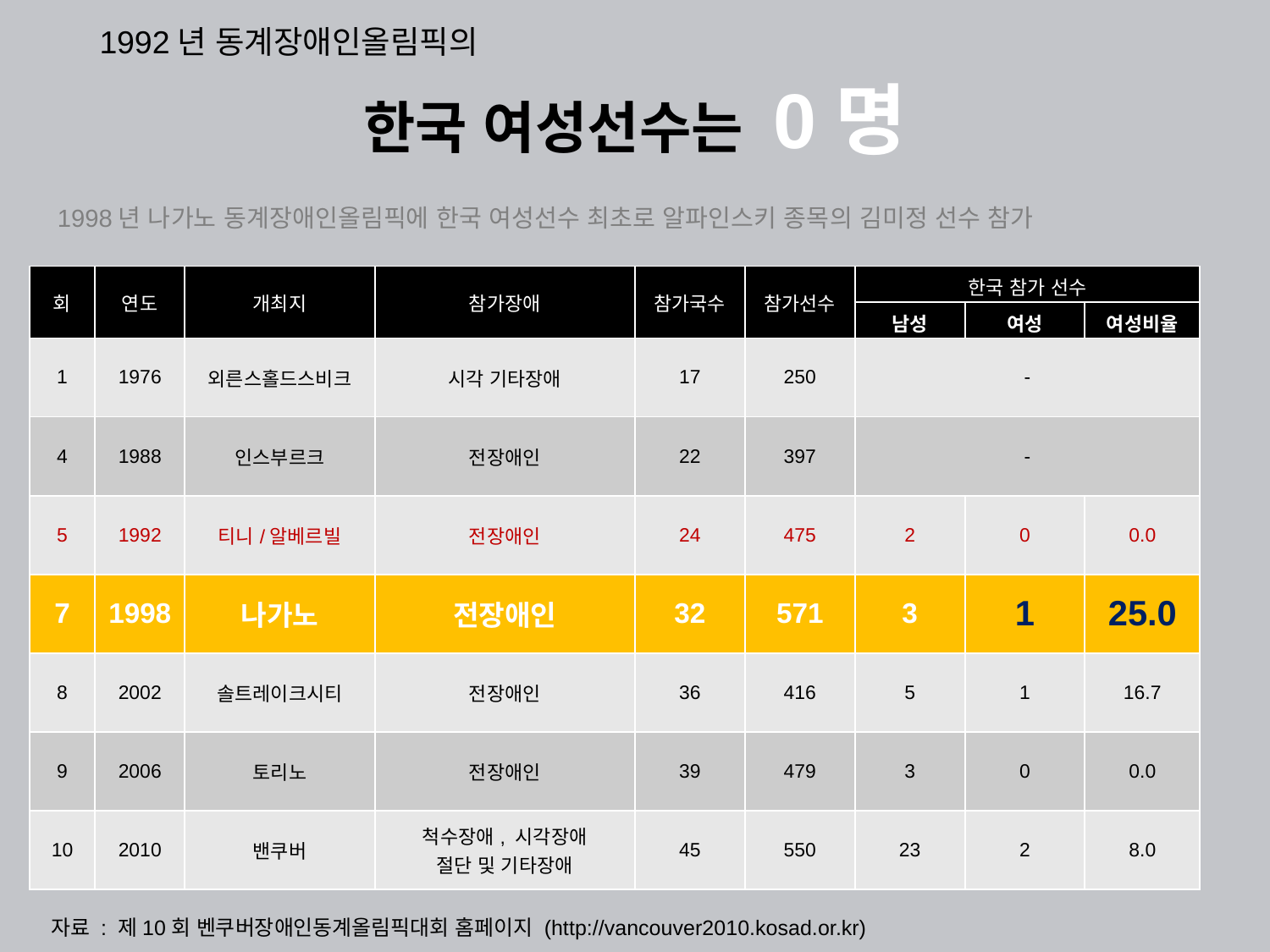

1992년 동계장애인올림픽의
# 한국 여성선수는 0명
1998년 나가노 동계장애인올림픽에 한국 여성선수 최초로 알파인스키 종목의 김미정 선수 참가
| 회 | 연도 | 개최지 | 참가장애 | 참가국수 | 참가선수 | 한국 참가 선수 |  |  |
| --- | --- | --- | --- | --- | --- | --- | --- | --- |
|  |  |  |  |  |  | 남성 | 여성 | 여성비율 |
| 1 | 1976 | 외른스홀드스비크 | 시각 기타장애 | 17 | 250 | - |  |  |
| 4 | 1988 | 인스부르크 | 전장애인 | 22 | 397 | - |  |  |
| 5 | 1992 | 티니/알베르빌 | 전장애인 | 24 | 475 | 2 | 0 | 0.0 |
| 7 | 1998 | 나가노 | 전장애인 | 32 | 571 | 3 | 1 | 25.0 |
| 8 | 2002 | 솔트레이크시티 | 전장애인 | 36 | 416 | 5 | 1 | 16.7 |
| 9 | 2006 | 토리노 | 전장애인 | 39 | 479 | 3 | 0 | 0.0 |
| 10 | 2010 | 밴쿠버 | 척수장애, 시각장애 절단 및 기타장애 | 45 | 550 | 23 | 2 | 8.0 |
자료 : 제10회 벤쿠버장애인동계올림픽대회 홈페이지 (http://vancouver2010.kosad.or.kr)